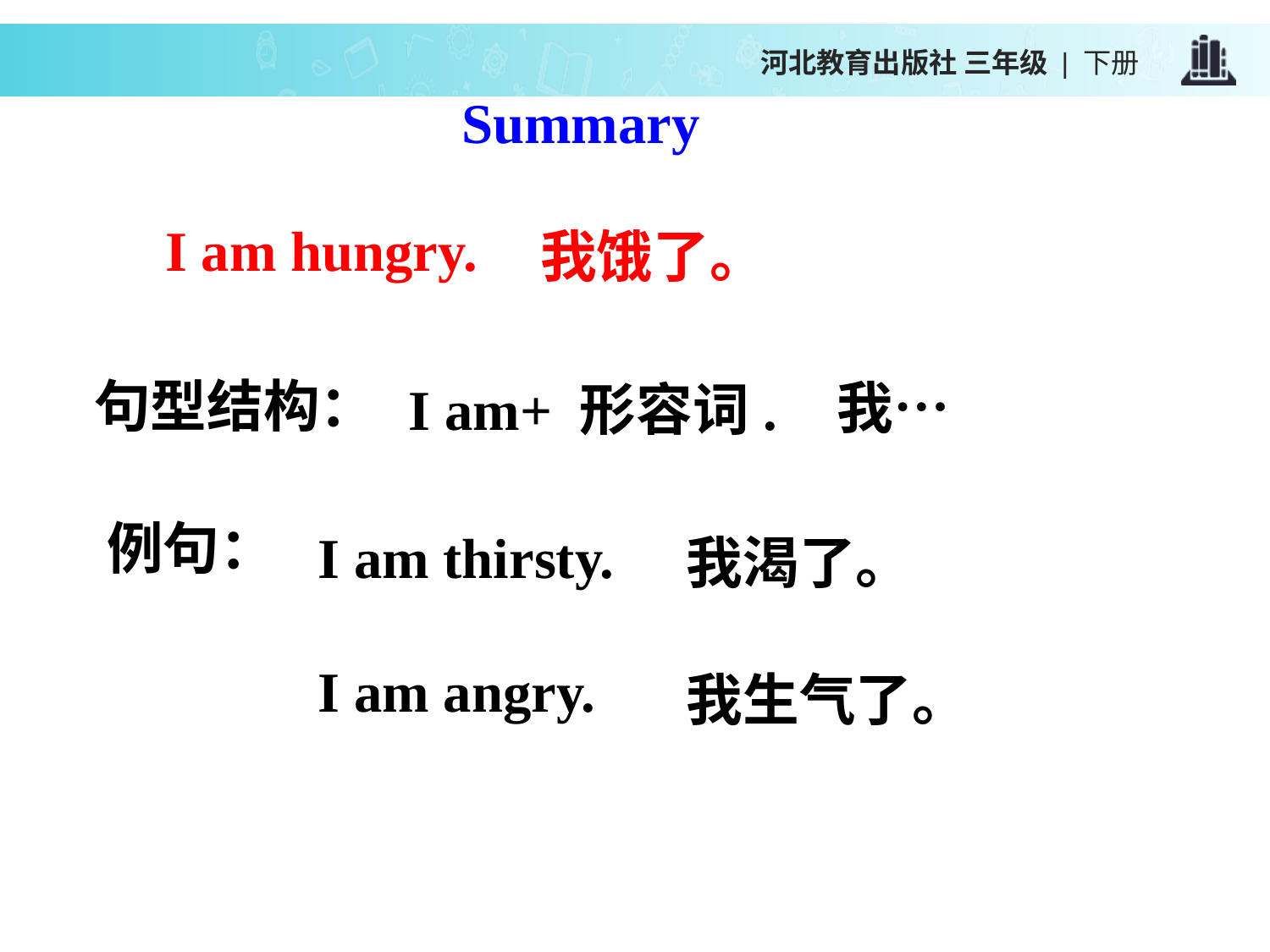

河北教育出版社 三年级 | 下册
Summary
I am hungry.
我饿了。
我…
I am+ 形容词.
句型结构：
我渴了。
例句：
I am thirsty.
我生气了。
I am angry.